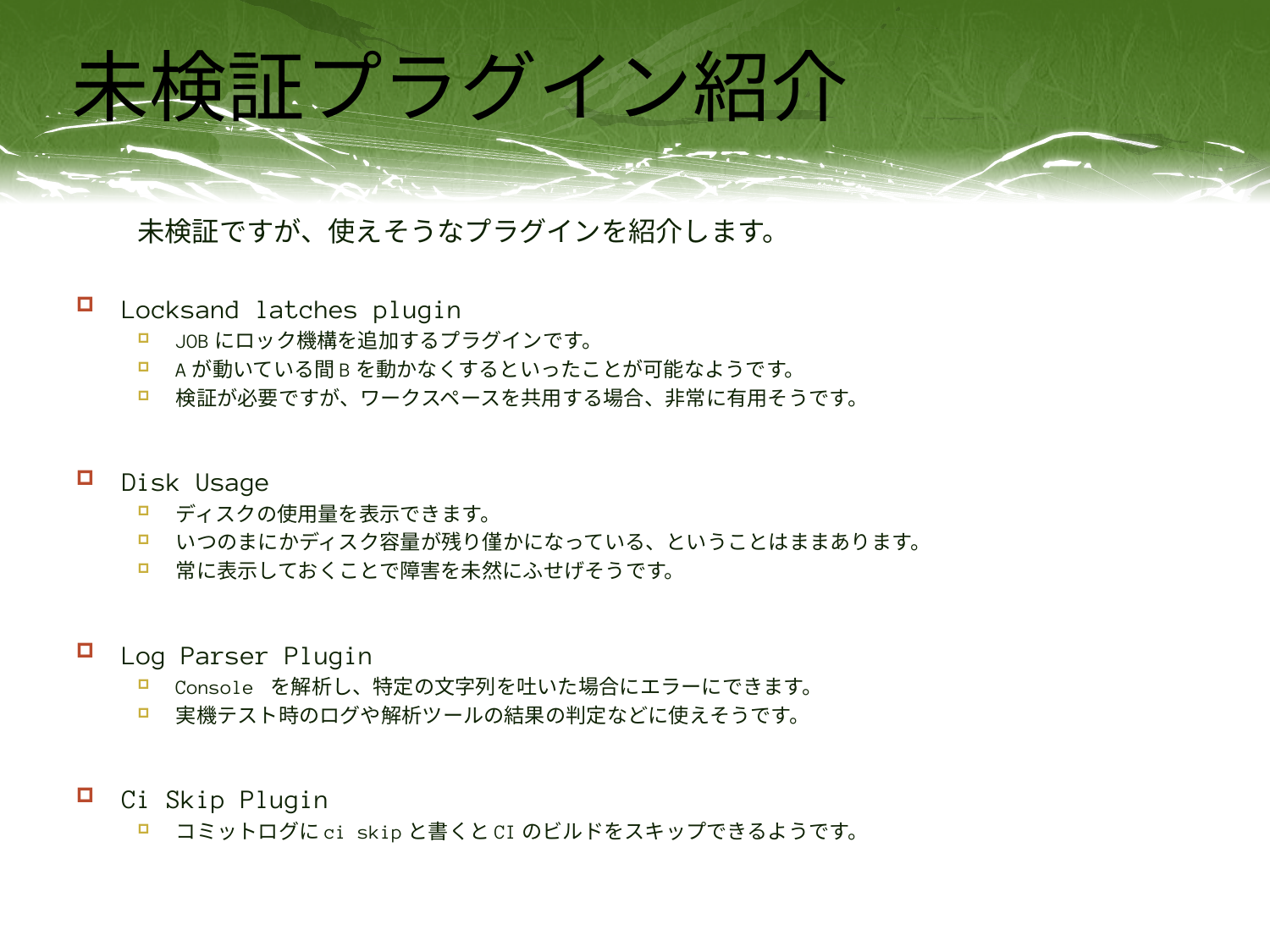

# 未検証プラグイン紹介
未検証ですが、使えそうなプラグインを紹介します。

Locksand latches plugin
JOBにロック機構を追加するプラグインです。
Aが動いている間Bを動かなくするといったことが可能なようです。
検証が必要ですが、ワークスペースを共用する場合、非常に有用そうです。

Disk Usage
ディスクの使用量を表示できます。
いつのまにかディスク容量が残り僅かになっている、ということはままあります。
常に表示しておくことで障害を未然にふせげそうです。

Log Parser Plugin
Console を解析し、特定の文字列を吐いた場合にエラーにできます。
実機テスト時のログや解析ツールの結果の判定などに使えそうです。

Ci Skip Plugin
コミットログにci skipと書くとCIのビルドをスキップできるようです。